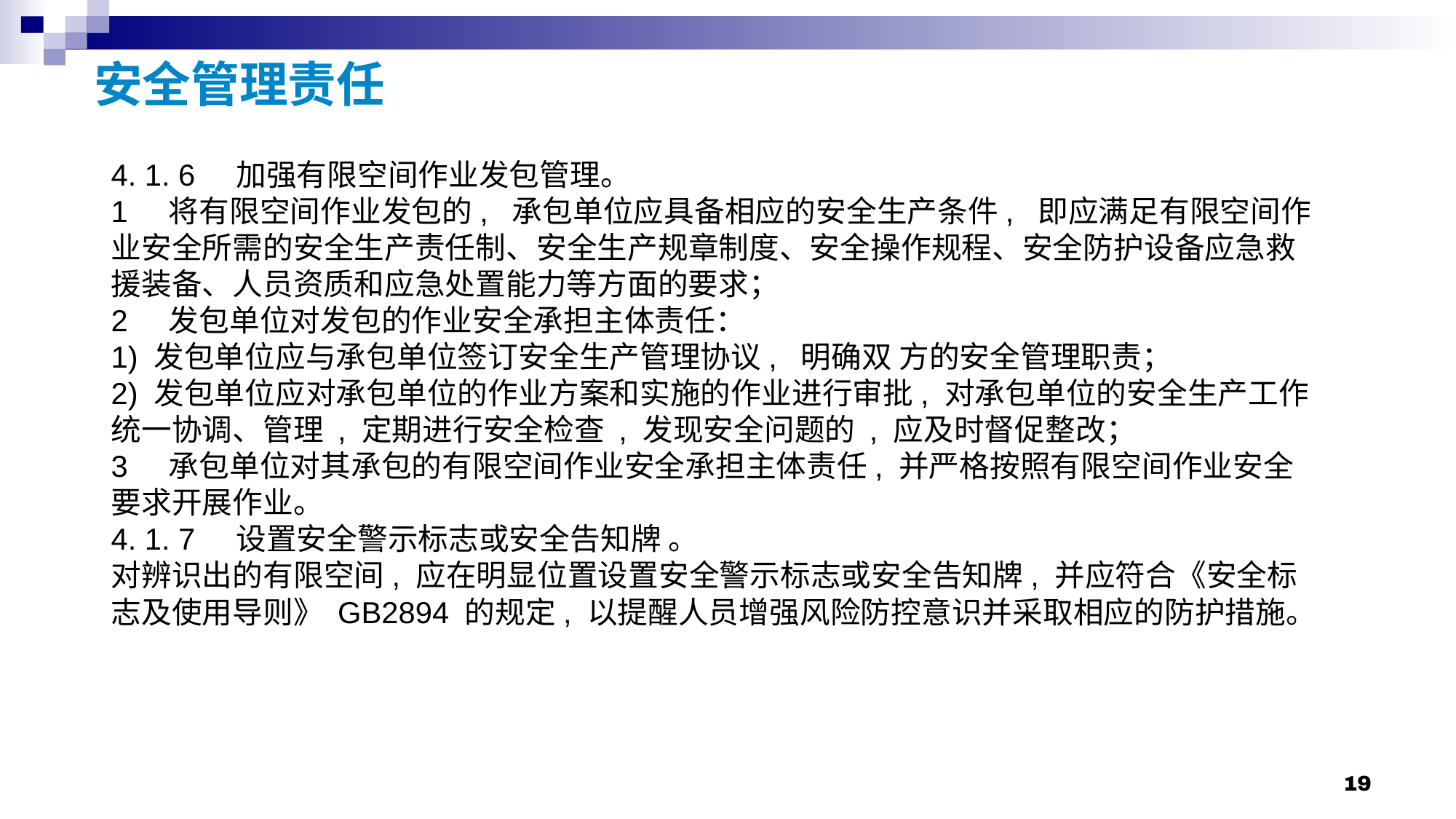

# 安全管理责任
4. 1. 6    加强有限空间作业发包管理。
1    将有限空间作业发包的,  承包单位应具备相应的安全生产条件,  即应满足有限空间作业安全所需的安全生产责任制、安全生产规章制度、安全操作规程、安全防护设备应急救援装备、人员资质和应急处置能力等方面的要求；
2    发包单位对发包的作业安全承担主体责任：
1) 发包单位应与承包单位签订安全生产管理协议,  明确双 方的安全管理职责；
2) 发包单位应对承包单位的作业方案和实施的作业进行审批, 对承包单位的安全生产工作统一协调、管理 , 定期进行安全检查 , 发现安全问题的 , 应及时督促整改；
3    承包单位对其承包的有限空间作业安全承担主体责任, 并严格按照有限空间作业安全要求开展作业。
4. 1. 7    设置安全警示标志或安全告知牌 。
对辨识出的有限空间, 应在明显位置设置安全警示标志或安全告知牌, 并应符合《安全标志及使用导则》 GB2894 的规定, 以提醒人员增强风险防控意识并采取相应的防护措施。

19